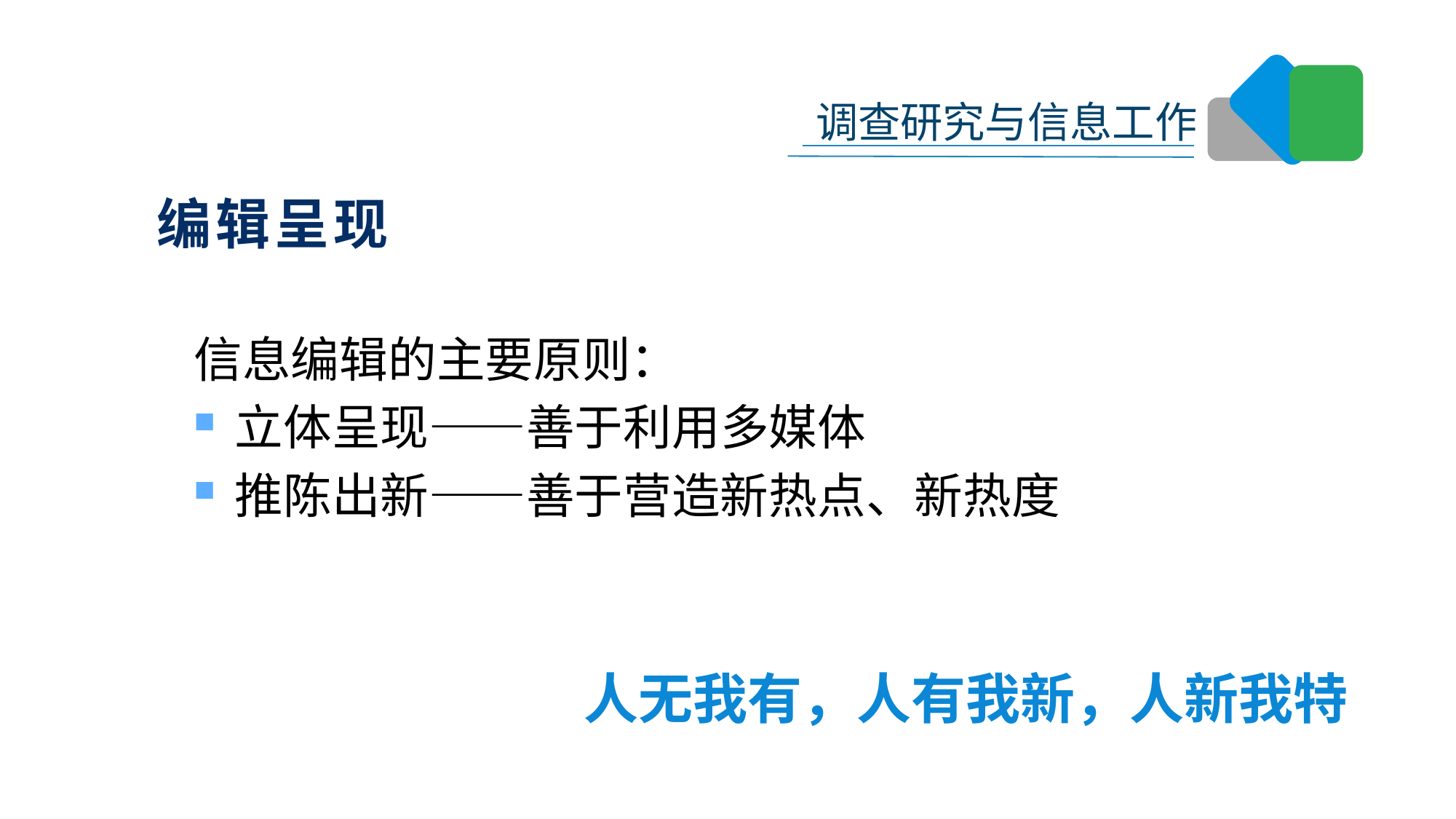

编辑呈现
信息编辑的主要原则：
立体呈现——善于利用多媒体
推陈出新——善于营造新热点、新热度
人无我有，人有我新，人新我特